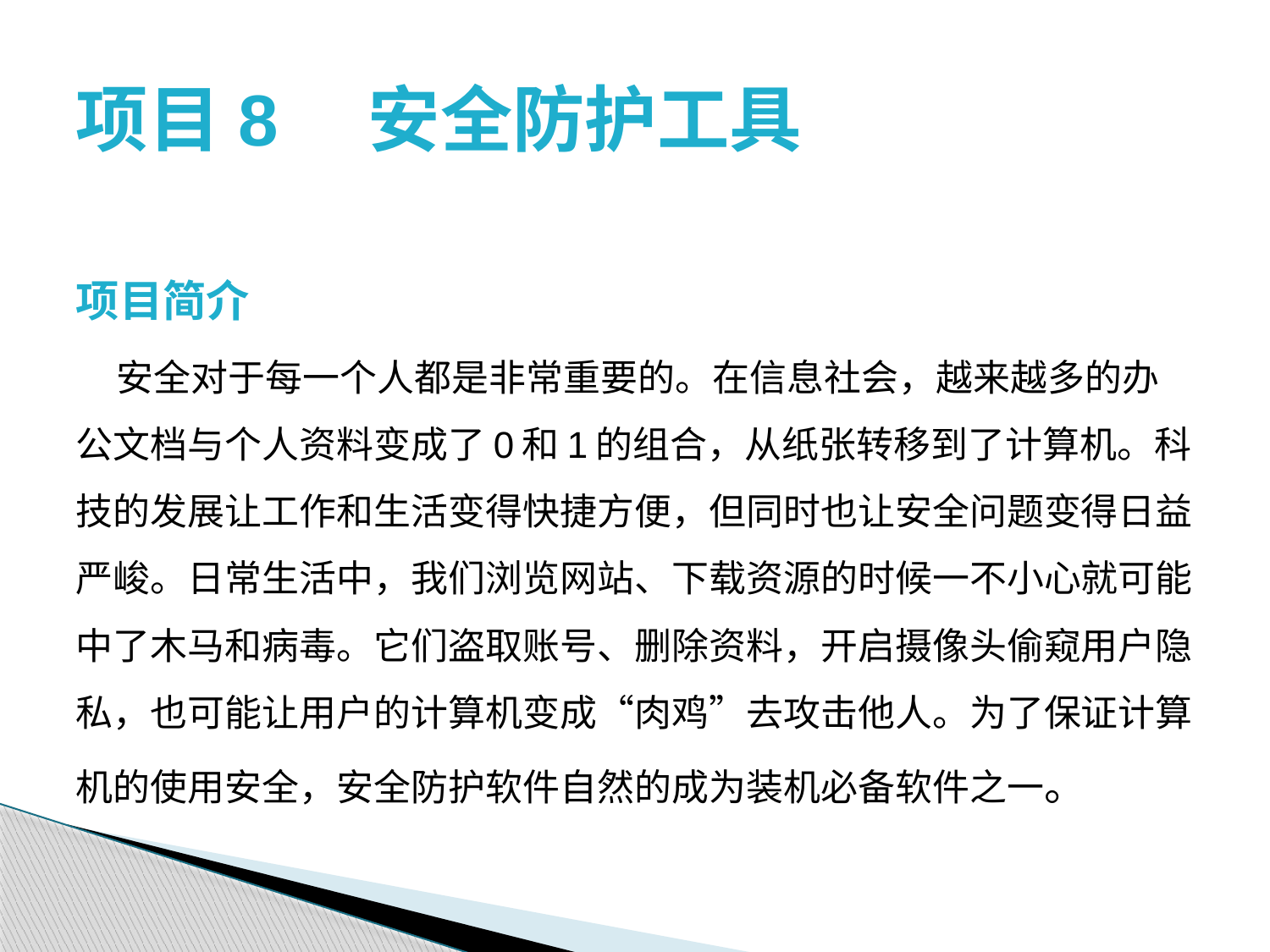

# 项目8　安全防护工具
项目简介
    安全对于每一个人都是非常重要的。在信息社会，越来越多的办公文档与个人资料变成了0和1的组合，从纸张转移到了计算机。科技的发展让工作和生活变得快捷方便，但同时也让安全问题变得日益严峻。日常生活中，我们浏览网站、下载资源的时候一不小心就可能中了木马和病毒。它们盗取账号、删除资料，开启摄像头偷窥用户隐私，也可能让用户的计算机变成“肉鸡”去攻击他人。为了保证计算机的使用安全，安全防护软件自然的成为装机必备软件之一。